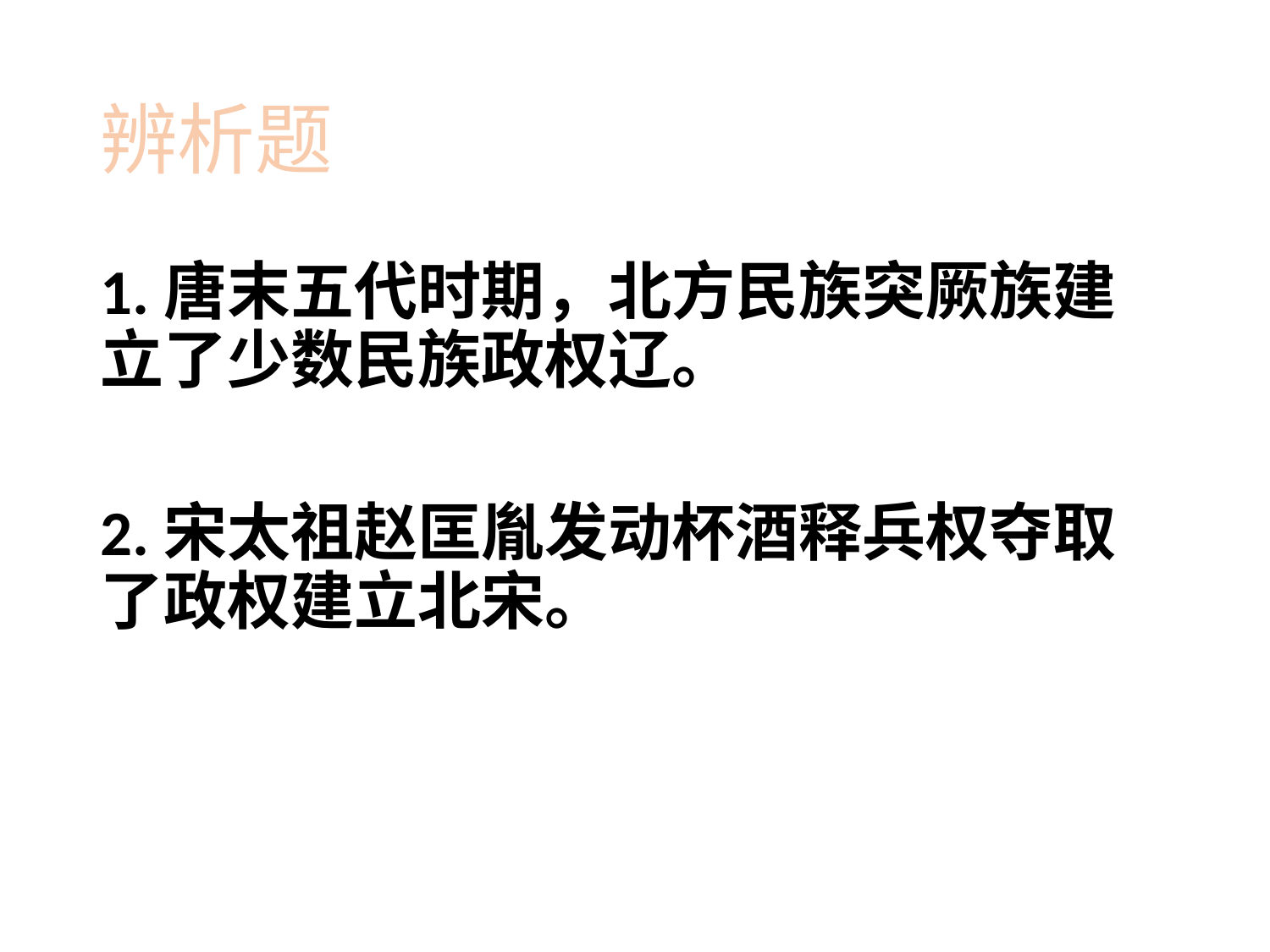

# 辨析题
1.唐末五代时期，北方民族突厥族建立了少数民族政权辽。

2.宋太祖赵匡胤发动杯酒释兵权夺取了政权建立北宋。